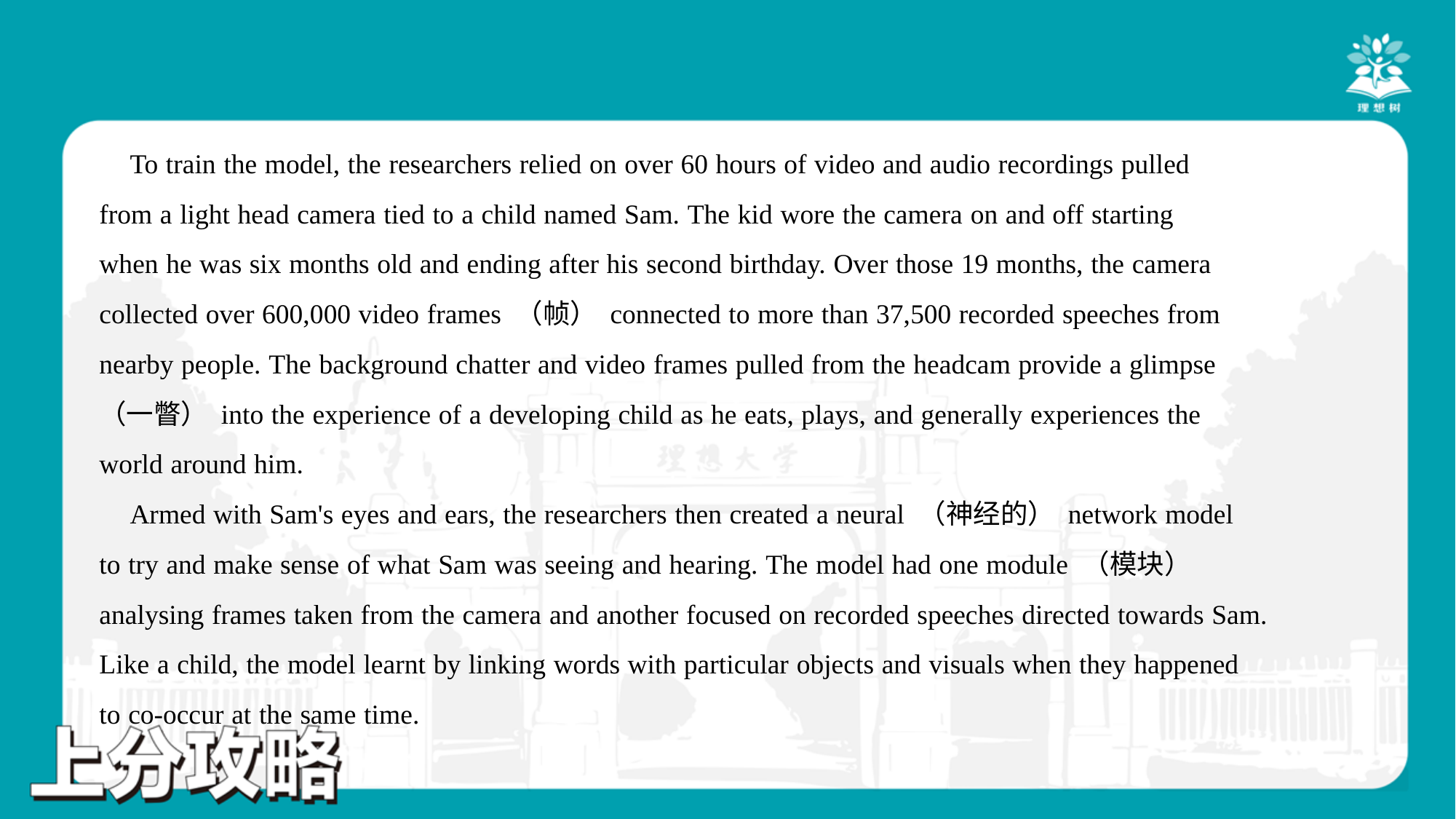

To train the model, the researchers relied on over 60 hours of video and audio recordings pulled
from a light head camera tied to a child named Sam. The kid wore the camera on and off starting
when he was six months old and ending after his second birthday. Over those 19 months, the camera
collected over 600,000 video frames （帧） connected to more than 37,500 recorded speeches from
nearby people. The background chatter and video frames pulled from the headcam provide a glimpse
（一瞥） into the experience of a developing child as he eats, plays, and generally experiences the
world around him.
    Armed with Sam's eyes and ears, the researchers then created a neural （神经的） network model
to try and make sense of what Sam was seeing and hearing. The model had one module （模块）
analysing frames taken from the camera and another focused on recorded speeches directed towards Sam.
Like a child, the model learnt by linking words with particular objects and visuals when they happened
to co-occur at the same time.